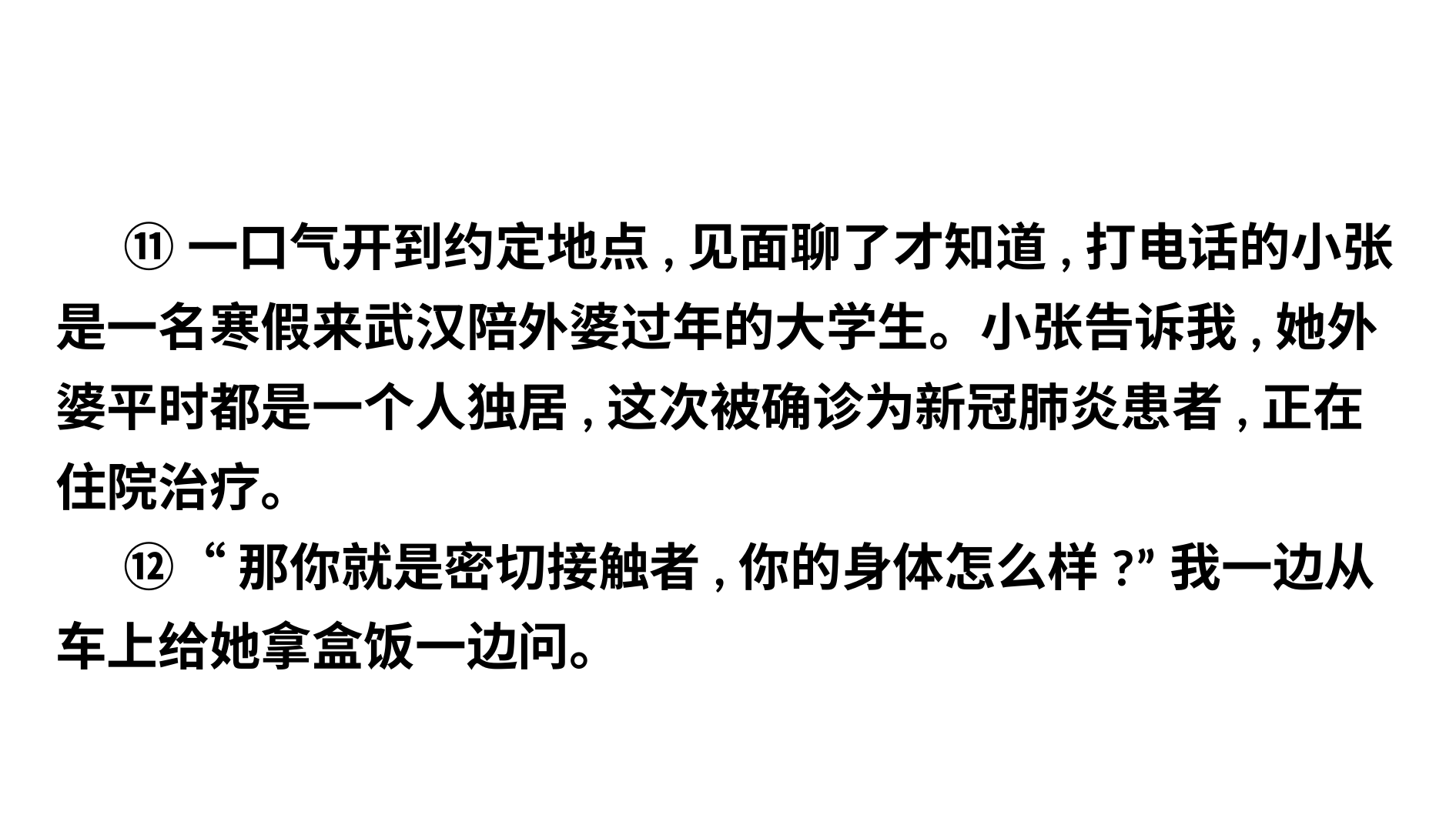

⑪一口气开到约定地点,见面聊了才知道,打电话的小张是一名寒假来武汉陪外婆过年的大学生。小张告诉我,她外婆平时都是一个人独居,这次被确诊为新冠肺炎患者,正在住院治疗。
⑫“那你就是密切接触者,你的身体怎么样?”我一边从车上给她拿盒饭一边问。